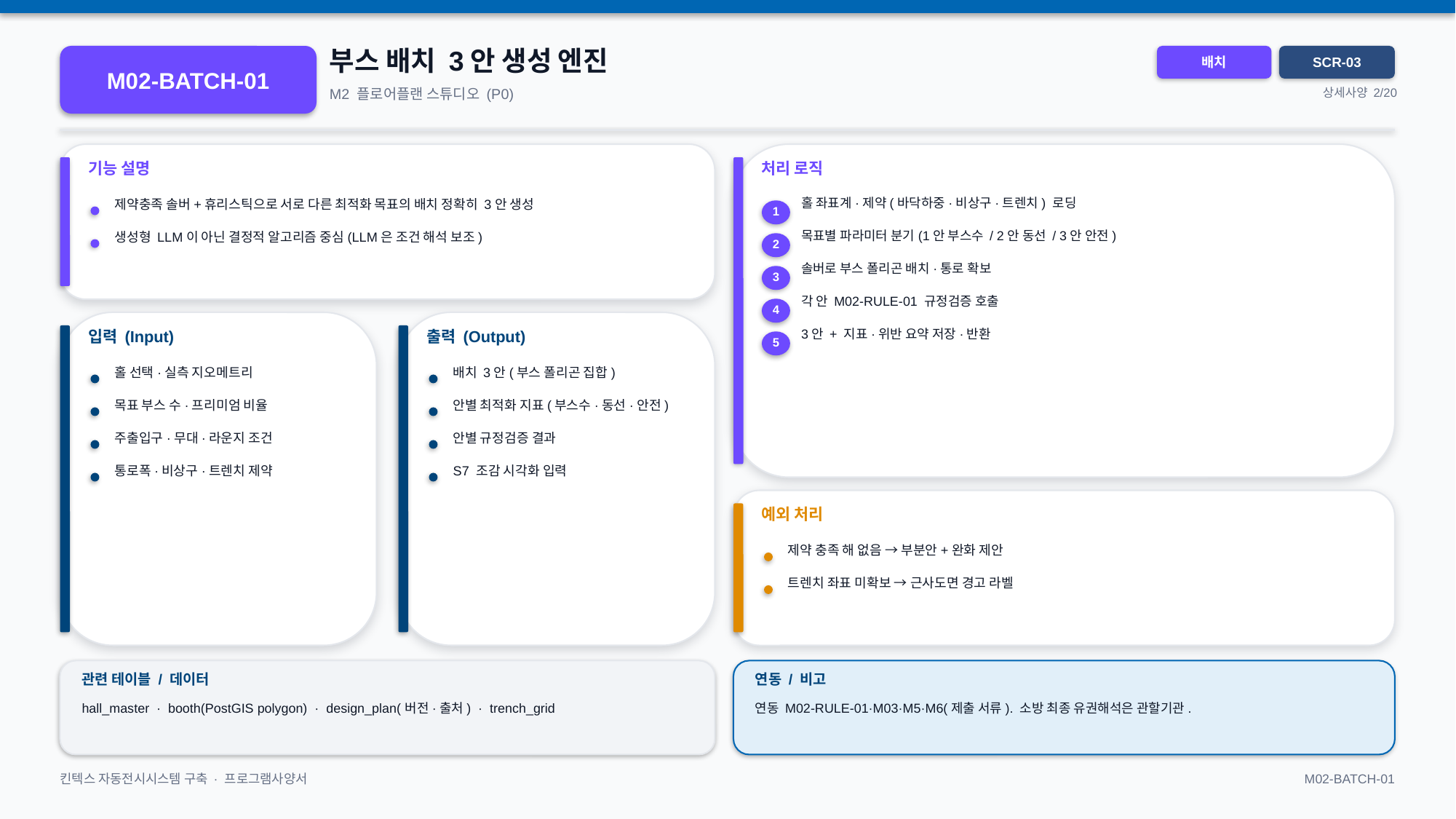

부스 배치 3안 생성 엔진

M02-BATCH-01

배치

SCR-03
M2 플로어플랜 스튜디오 (P0)
상세사양 2/20

기능 설명
처리 로직
홀 좌표계·제약(바닥하중·비상구·트렌치) 로딩
제약충족 솔버+휴리스틱으로 서로 다른 최적화 목표의 배치 정확히 3안 생성
1

목표별 파라미터 분기(1안 부스수 / 2안 동선 / 3안 안전)
생성형 LLM이 아닌 결정적 알고리즘 중심(LLM은 조건 해석 보조)
2

솔버로 부스 폴리곤 배치·통로 확보
3

각 안 M02-RULE-01 규정검증 호출
4

입력 (Input)
출력 (Output)
3안 + 지표·위반 요약 저장·반환
5

홀 선택·실측 지오메트리
배치 3안(부스 폴리곤 집합)

목표 부스 수·프리미엄 비율
안별 최적화 지표(부스수·동선·안전)

주출입구·무대·라운지 조건
안별 규정검증 결과

통로폭·비상구·트렌치 제약
S7 조감 시각화 입력

예외 처리
제약 충족 해 없음 → 부분안+완화 제안

트렌치 좌표 미확보 → 근사도면 경고 라벨

관련 테이블 / 데이터
연동 / 비고
hall_master  ·  booth(PostGIS polygon)  ·  design_plan(버전·출처)  ·  trench_grid
연동 M02-RULE-01·M03·M5·M6(제출 서류). 소방 최종 유권해석은 관할기관.
킨텍스 자동전시시스템 구축 · 프로그램사양서
M02-BATCH-01